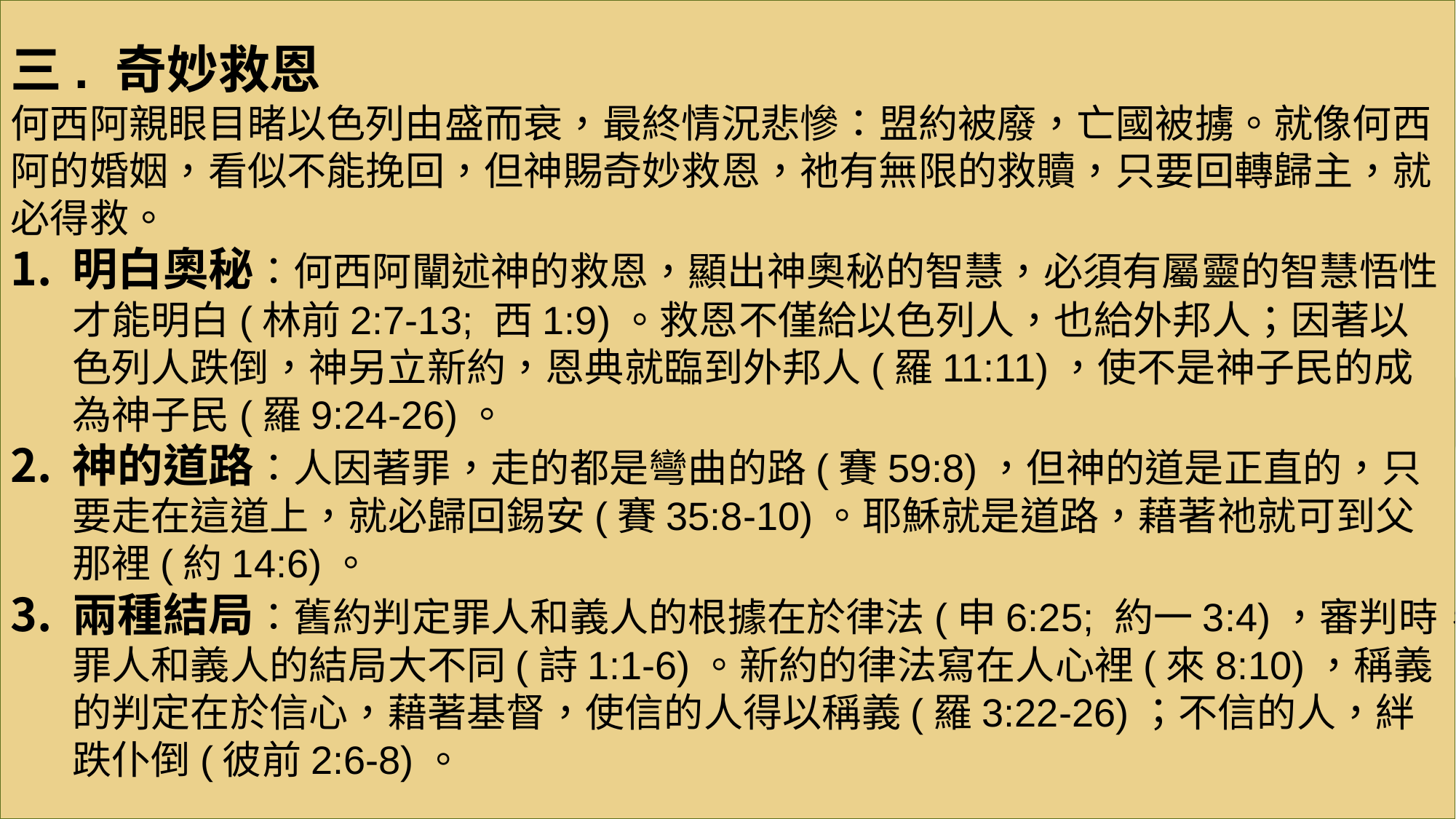

三. 奇妙救恩
何西阿親眼目睹以色列由盛而衰，最終情況悲慘：盟約被廢，亡國被擄。就像何西阿的婚姻，看似不能挽回，但神賜奇妙救恩，祂有無限的救贖，只要回轉歸主，就必得救。
明白奧秘：何西阿闡述神的救恩，顯出神奧秘的智慧，必須有屬靈的智慧悟性才能明白(林前2:7-13; 西1:9)。救恩不僅給以色列人，也給外邦人；因著以色列人跌倒，神另立新約，恩典就臨到外邦人(羅11:11)，使不是神子民的成為神子民(羅9:24-26)。
神的道路：人因著罪，走的都是彎曲的路(賽59:8)，但神的道是正直的，只要走在這道上，就必歸回錫安(賽35:8-10)。耶穌就是道路，藉著祂就可到父那裡(約14:6)。
兩種結局：舊約判定罪人和義人的根據在於律法(申6:25; 約一3:4)，審判時，罪人和義人的結局大不同(詩1:1-6)。新約的律法寫在人心裡(來8:10)，稱義的判定在於信心，藉著基督，使信的人得以稱義(羅3:22-26)；不信的人，絆跌仆倒(彼前2:6-8)。
#